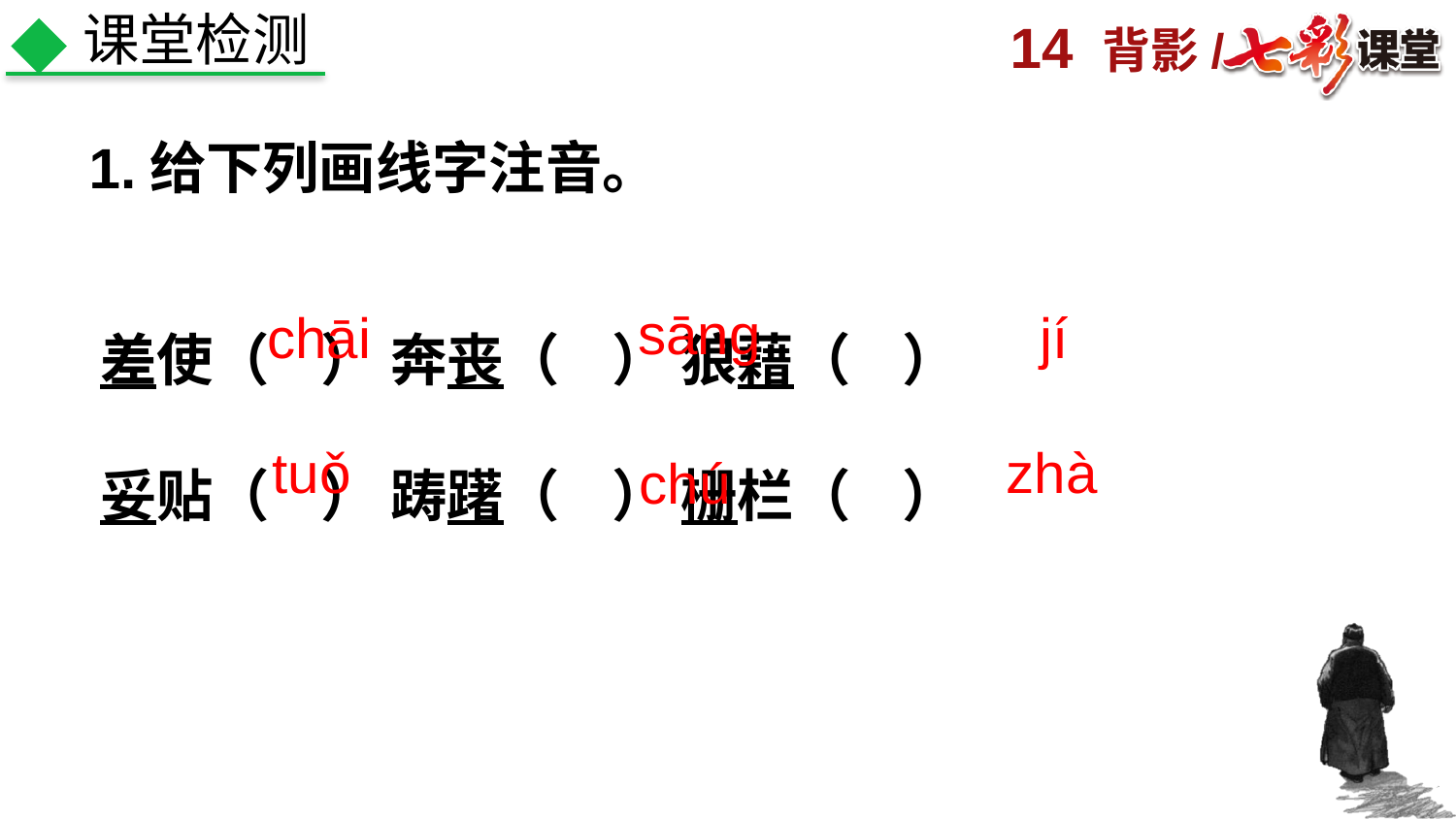

课堂检测

1.给下列画线字注音。
差使（    ） 奔丧（    ） 狼藉（    ）
妥贴（    ） 踌躇（    ） 栅栏（    ）
sāng
chāi
jí
tuǒ
zhà
chú